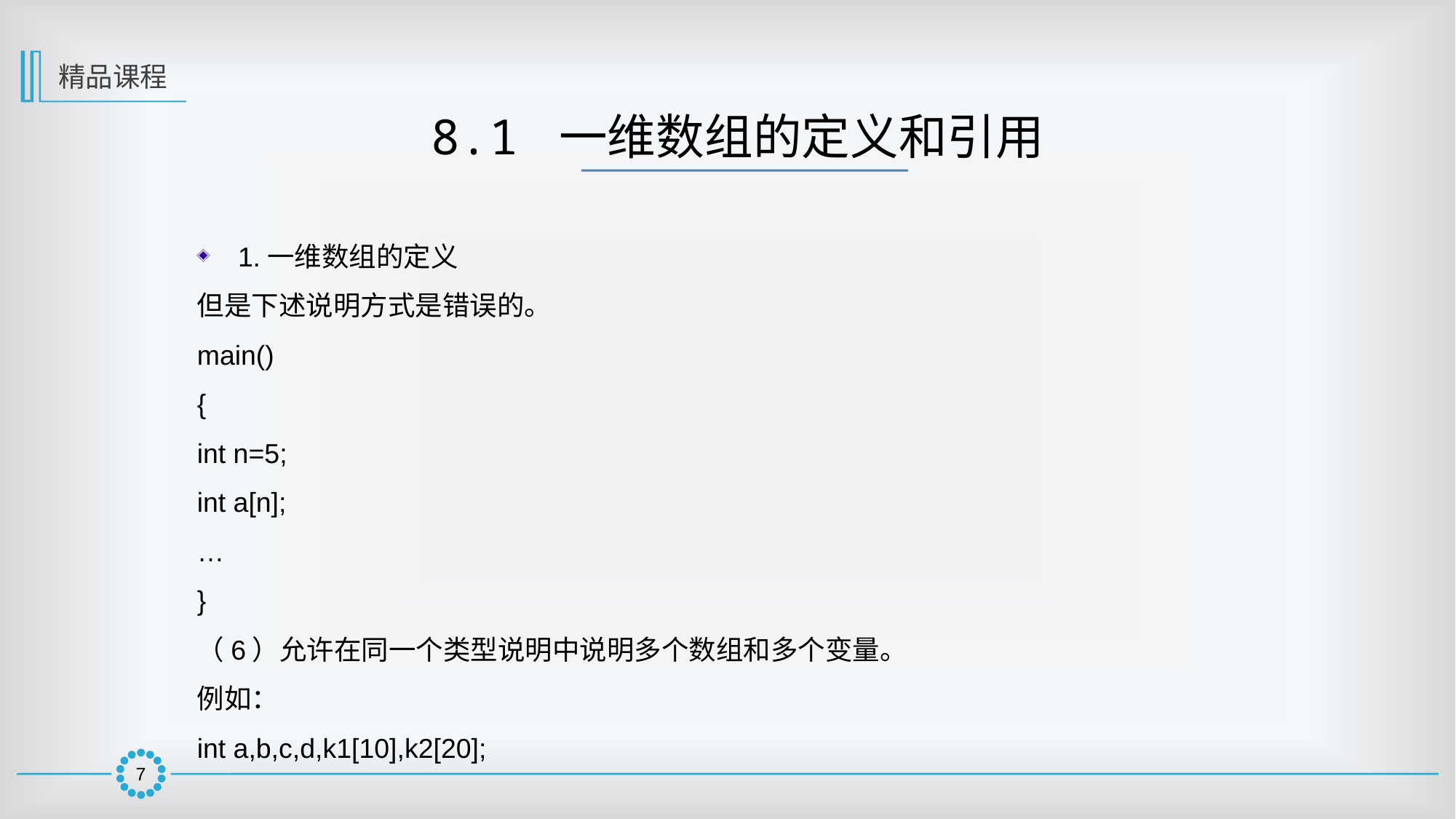

精品课程
8.1 一维数组的定义和引用

1.一维数组的定义
但是下述说明方式是错误的。
main()
{
int n=5;
int a[n];
…
}
（6）允许在同一个类型说明中说明多个数组和多个变量。
例如：
int a,b,c,d,k1[10],k2[20];

7